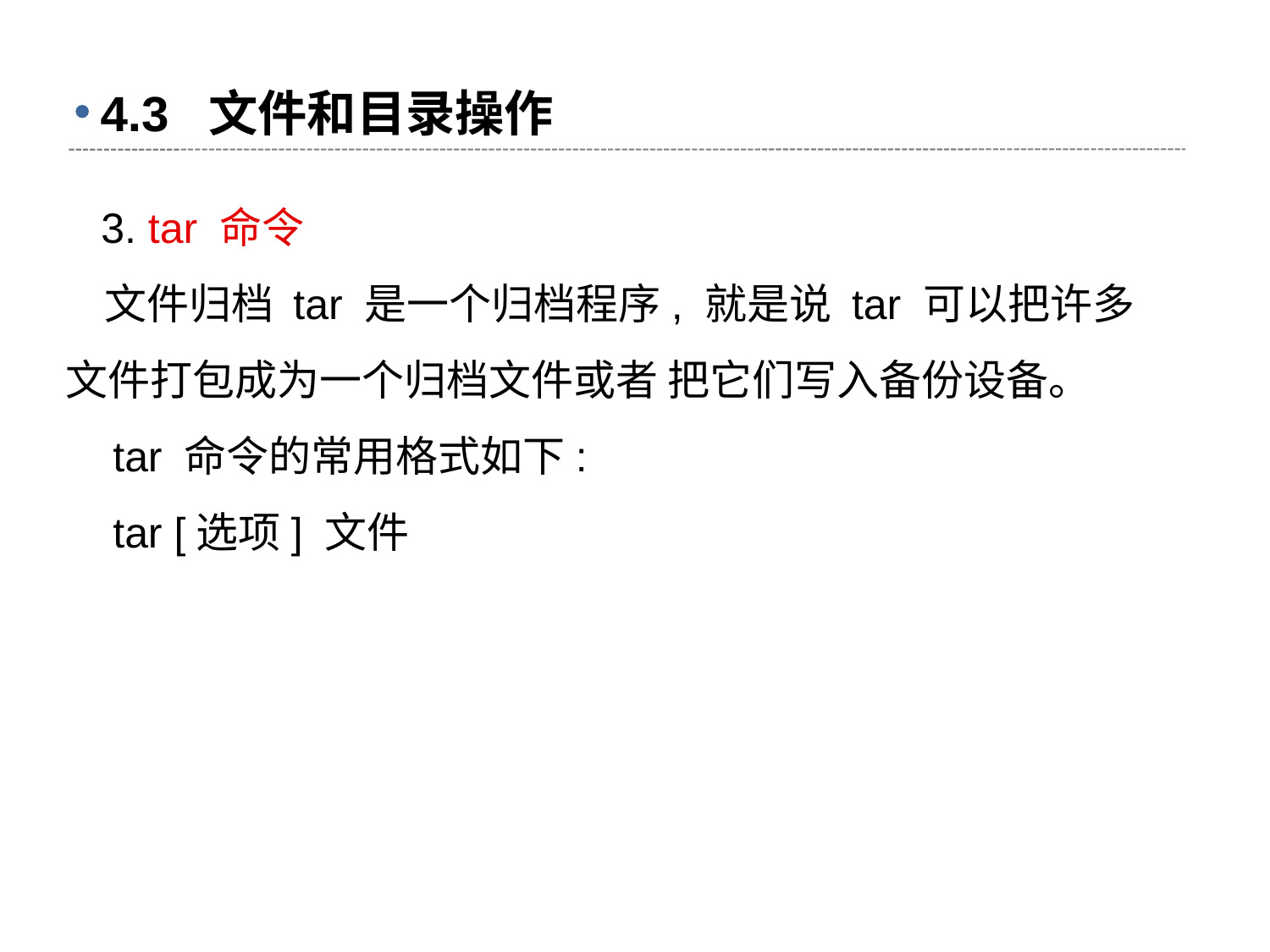

# 4.3  文件和目录操作
   3. tar 命令
   文件归档 tar 是一个归档程序, 就是说 tar 可以把许多文件打包成为一个归档文件或者 把它们写入备份设备。
    tar 命令的常用格式如下:
    tar [选项] 文件